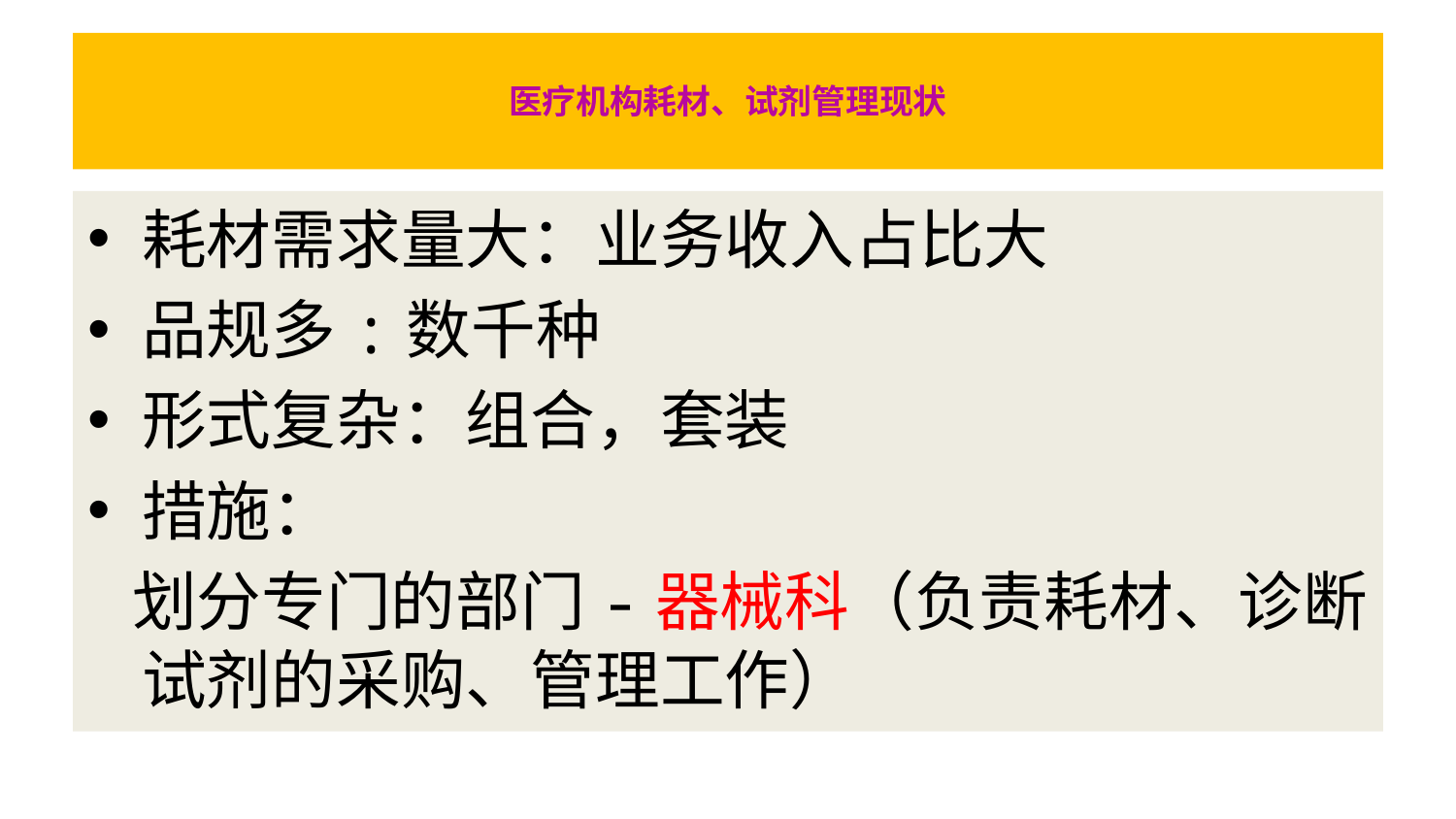

# 医疗机构耗材、试剂管理现状
耗材需求量大：业务收入占比大
品规多:数千种
形式复杂：组合，套装
措施：
  划分专门的部门-器械科（负责耗材、诊断试剂的采购、管理工作）